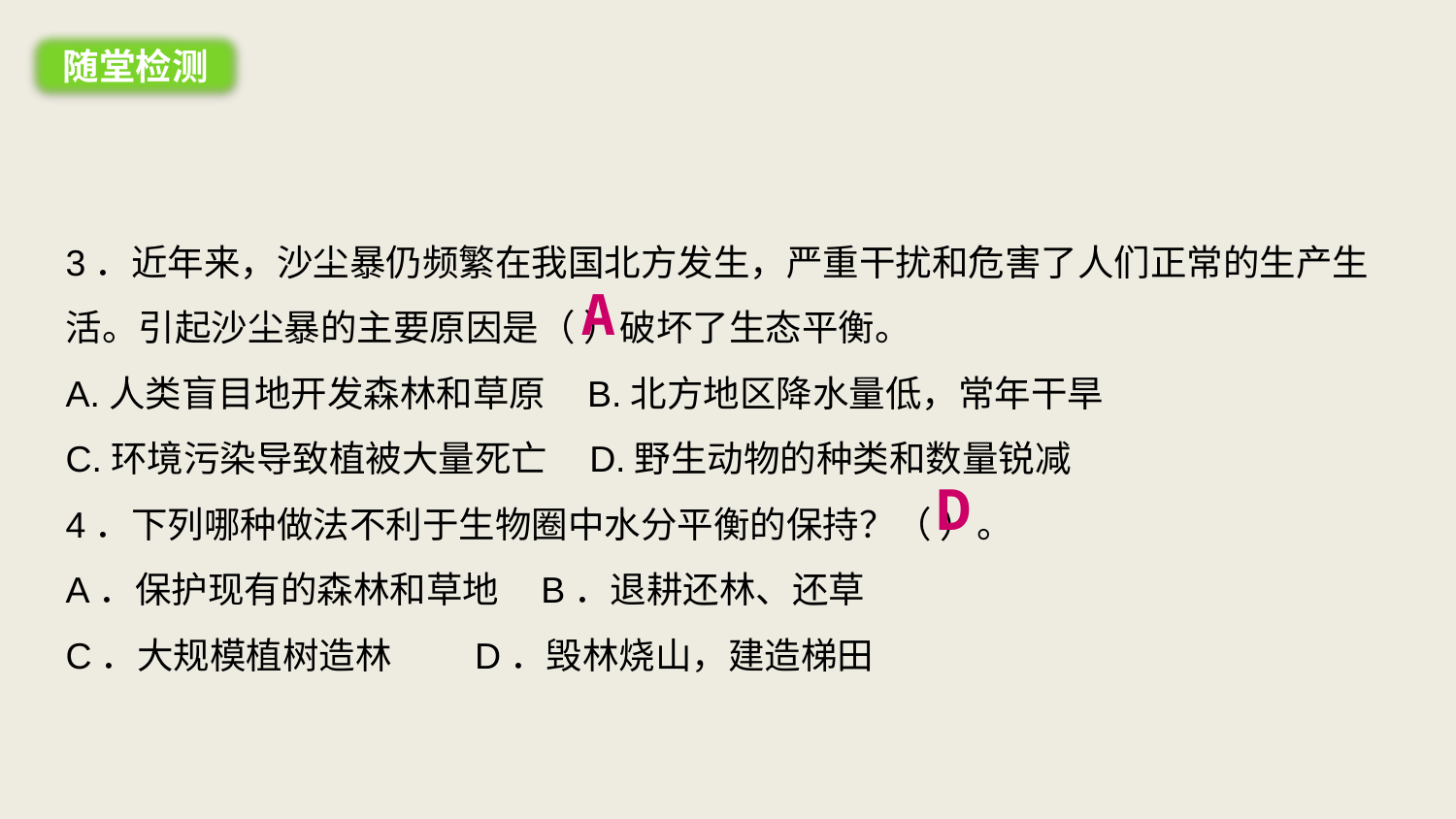

随堂检测
3．近年来，沙尘暴仍频繁在我国北方发生，严重干扰和危害了人们正常的生产生活。引起沙尘暴的主要原因是（ ）破坏了生态平衡。
A.人类盲目地开发森林和草原    B.北方地区降水量低，常年干旱
C.环境污染导致植被大量死亡    D.野生动物的种类和数量锐减
4．下列哪种做法不利于生物圈中水分平衡的保持？（ ）。
A．保护现有的森林和草地    B．退耕还林、还草
C．大规模植树造林         D．毁林烧山，建造梯田
 A
 D